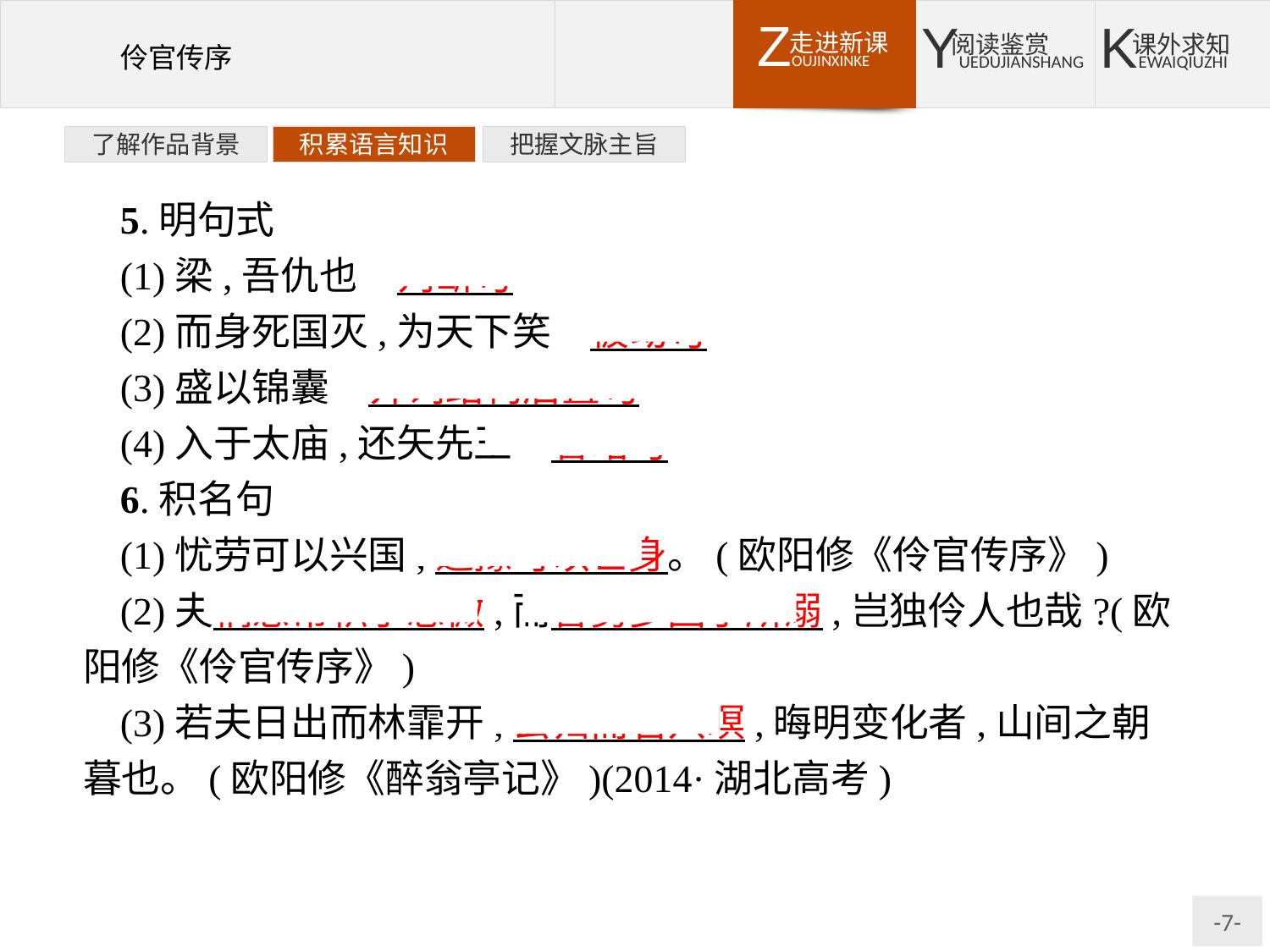

了解作品背景
积累语言知识
把握文脉主旨
5.明句式
(1)梁,吾仇也　判断句
(2)而身死国灭,为天下笑　被动句
(3)盛以锦囊　介词结构后置句
(4)入于太庙,还矢先王　省略句
6.积名句
(1)忧劳可以兴国,逸豫可以亡身。(欧阳修《伶官传序》)
(2)夫祸患常积于忽微,而智勇多困于所溺,岂独伶人也哉?(欧阳修《伶官传序》)
(3)若夫日出而林霏开,云归而岩穴暝,晦明变化者,山间之朝暮也。(欧阳修《醉翁亭记》)(2014·湖北高考)